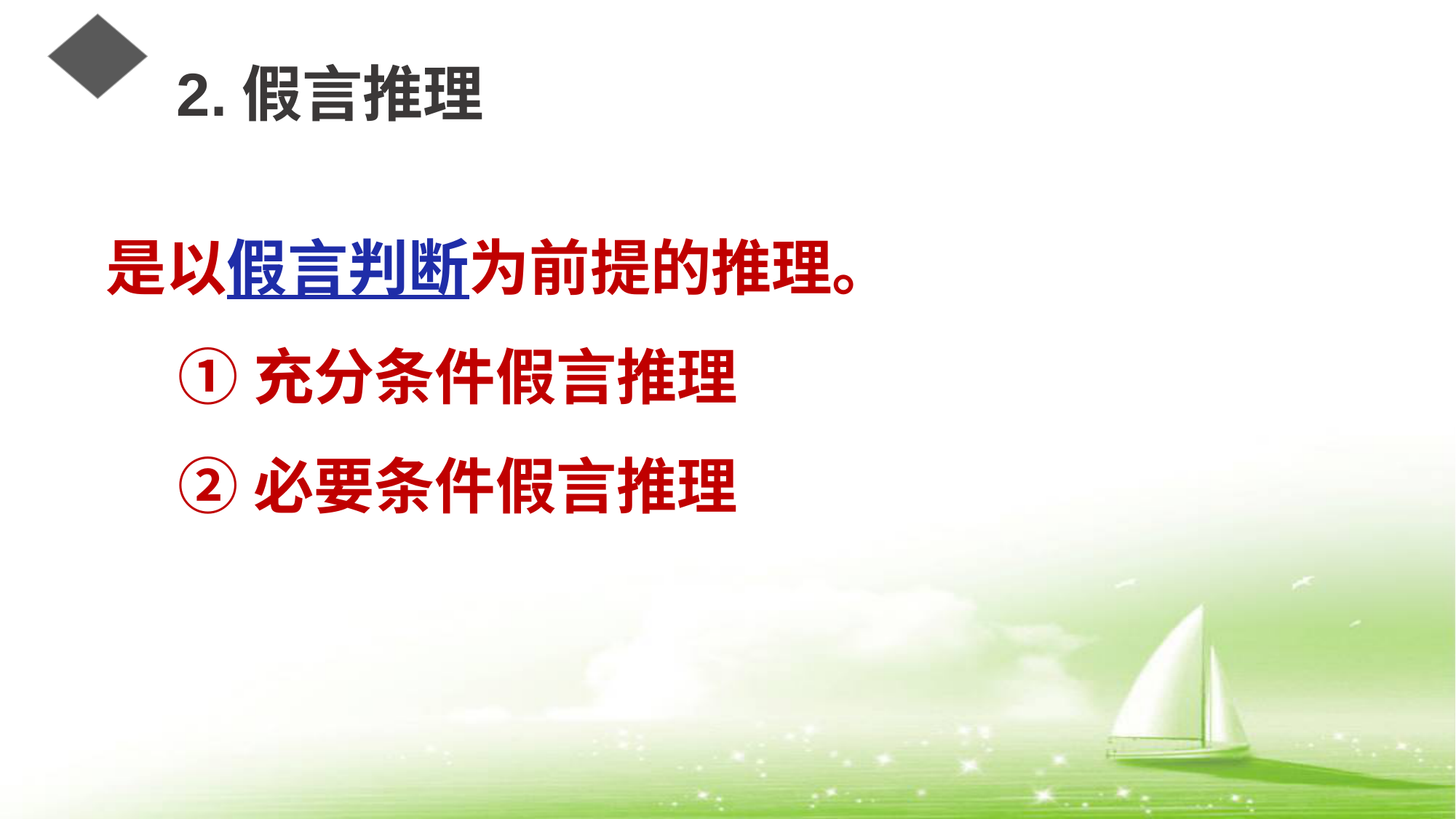

2.假言推理
     是以假言判断为前提的推理。
           ①充分条件假言推理
           ②必要条件假言推理